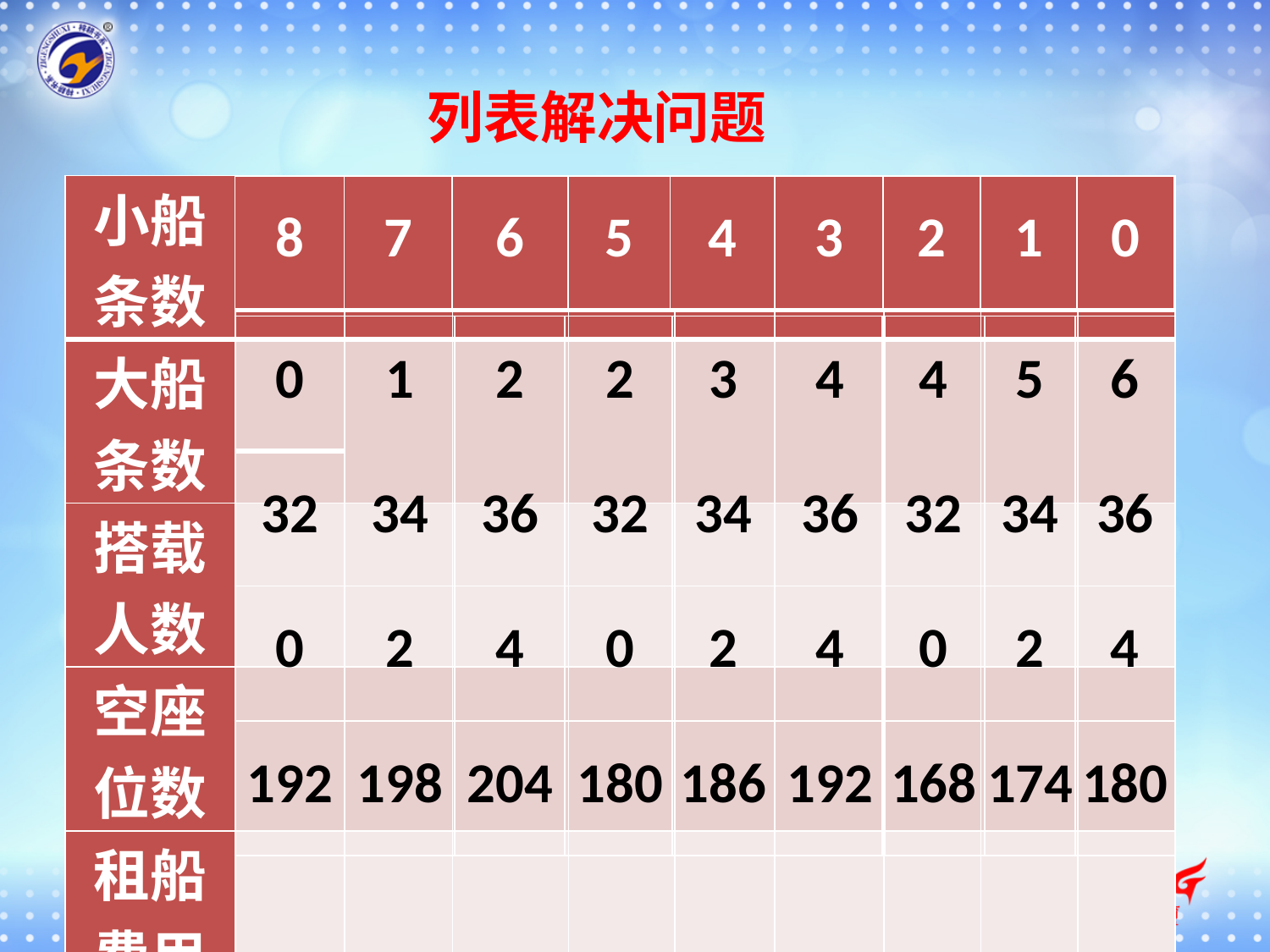

列表解决问题
| 小船 条数 |  |  |  |  |  |  |  |  |  |
| --- | --- | --- | --- | --- | --- | --- | --- | --- | --- |
| 大船 条数 |  |  |  |  |  |  |  |  |  |
| 搭载 人数 |  |  |  |  |  |  |  |  |  |
| 空座 位数 |  |  |  |  |  |  |  |  |  |
| 租船 费用 |  |  |  |  |  |  |  |  |  |
| 8 | 7 | 6 | 5 | 4 | 3 | 2 | 1 | 0 |
| --- | --- | --- | --- | --- | --- | --- | --- | --- |
| 0 |
| --- |
| 32 |
| 0 |
| 192 |
| 1 |
| --- |
| 34 |
| 2 |
| 198 |
| 2 |
| --- |
| 36 |
| 4 |
| 204 |
| 2 |
| --- |
| 32 |
| 0 |
| 180 |
| 3 |
| --- |
| 34 |
| 2 |
| 186 |
| 4 |
| --- |
| 36 |
| 4 |
| 192 |
| 4 |
| --- |
| 32 |
| 0 |
| 168 |
| 5 |
| --- |
| 34 |
| 2 |
| 174 |
| 6 |
| --- |
| 36 |
| 4 |
| 180 |